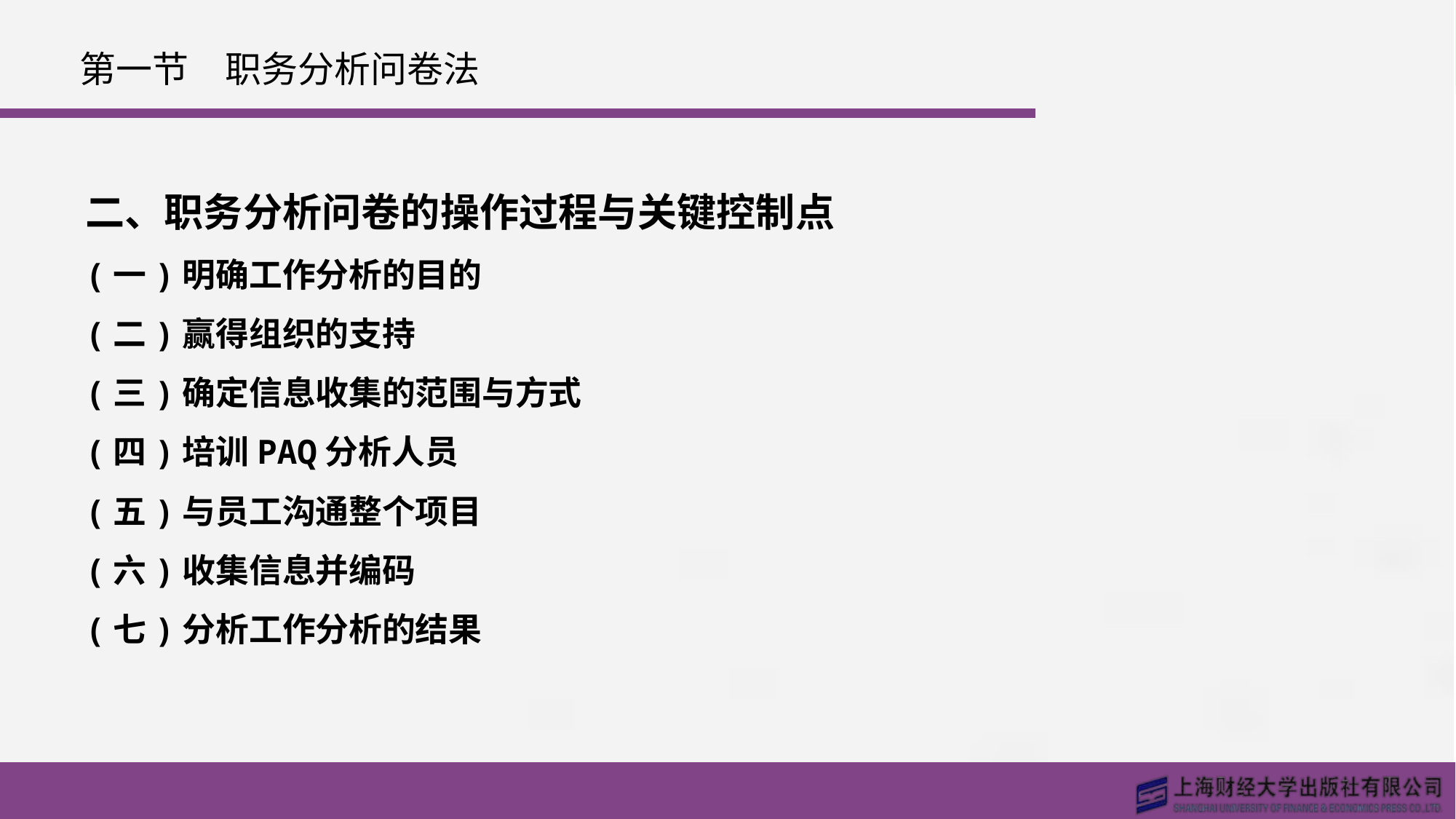

# 第一节　职务分析问卷法
二、职务分析问卷的操作过程与关键控制点
(一)明确工作分析的目的
(二)赢得组织的支持
(三)确定信息收集的范围与方式
(四)培训PAQ分析人员
(五)与员工沟通整个项目
(六)收集信息并编码
(七)分析工作分析的结果